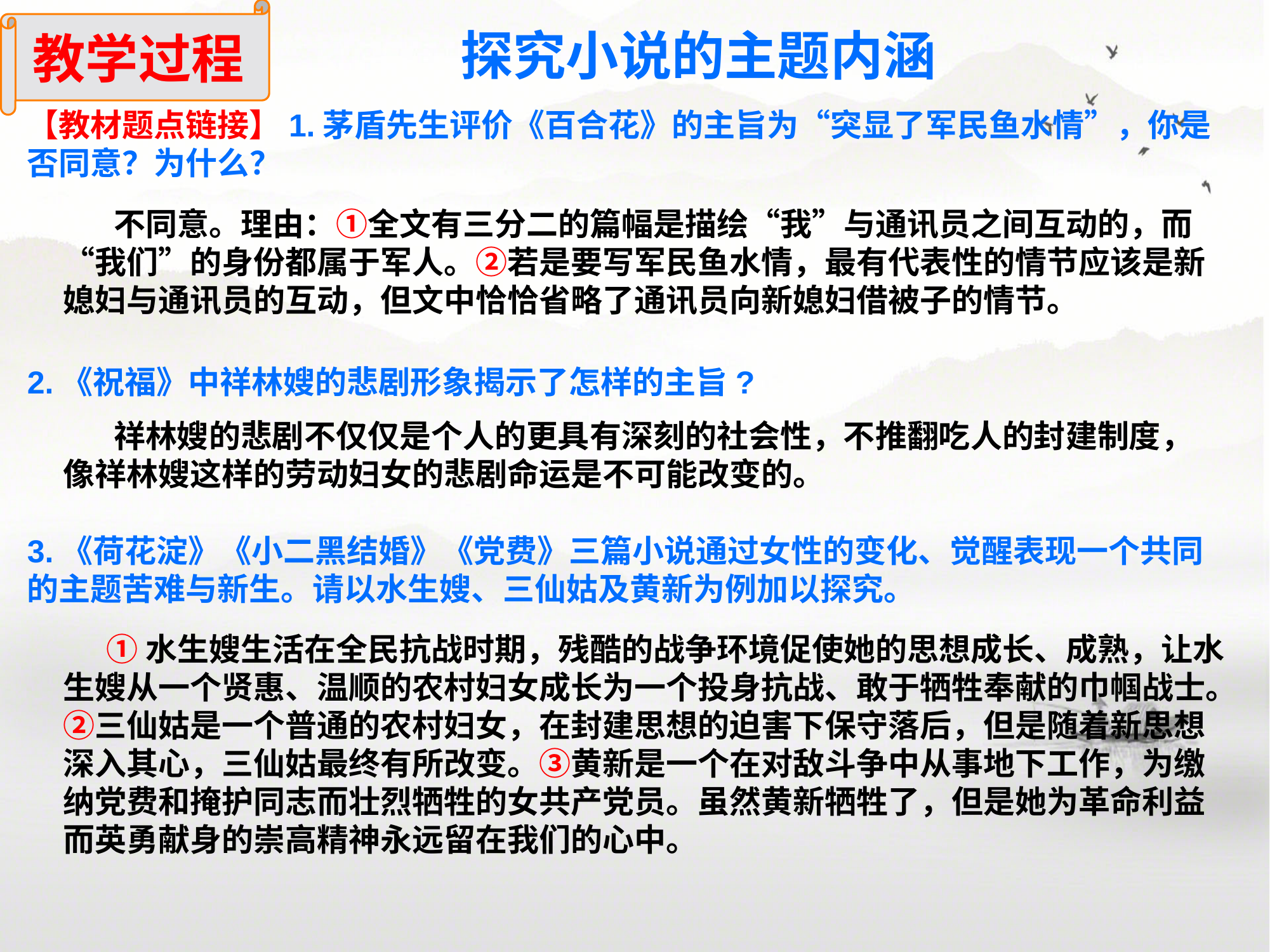

教学过程
探究小说的主题内涵
【教材题点链接】1.茅盾先生评价《百合花》的主旨为“突显了军民鱼水情”，你是否同意？为什么？
      不同意。理由：①全文有三分二的篇幅是描绘“我”与通讯员之间互动的，而“我们”的身份都属于军人。②若是要写军民鱼水情，最有代表性的情节应该是新媳妇与通讯员的互动，但文中恰恰省略了通讯员向新媳妇借被子的情节。
2.《祝福》中祥林嫂的悲剧形象揭示了怎样的主旨?
      祥林嫂的悲剧不仅仅是个人的更具有深刻的社会性，不推翻吃人的封建制度，像祥林嫂这样的劳动妇女的悲剧命运是不可能改变的。
3.《荷花淀》《小二黑结婚》《党费》三篇小说通过女性的变化、觉醒表现一个共同的主题苦难与新生。请以水生嫂、三仙姑及黄新为例加以探究。
      ①水生嫂生活在全民抗战时期，残酷的战争环境促使她的思想成长、成熟，让水生嫂从一个贤惠、温顺的农村妇女成长为一个投身抗战、敢于牺牲奉献的巾帼战士。②三仙姑是一个普通的农村妇女，在封建思想的迫害下保守落后，但是随着新思想深入其心，三仙姑最终有所改变。③黄新是一个在对敌斗争中从事地下工作，为缴纳党费和掩护同志而壮烈牺牲的女共产党员。虽然黄新牺牲了，但是她为革命利益而英勇献身的崇高精神永远留在我们的心中。